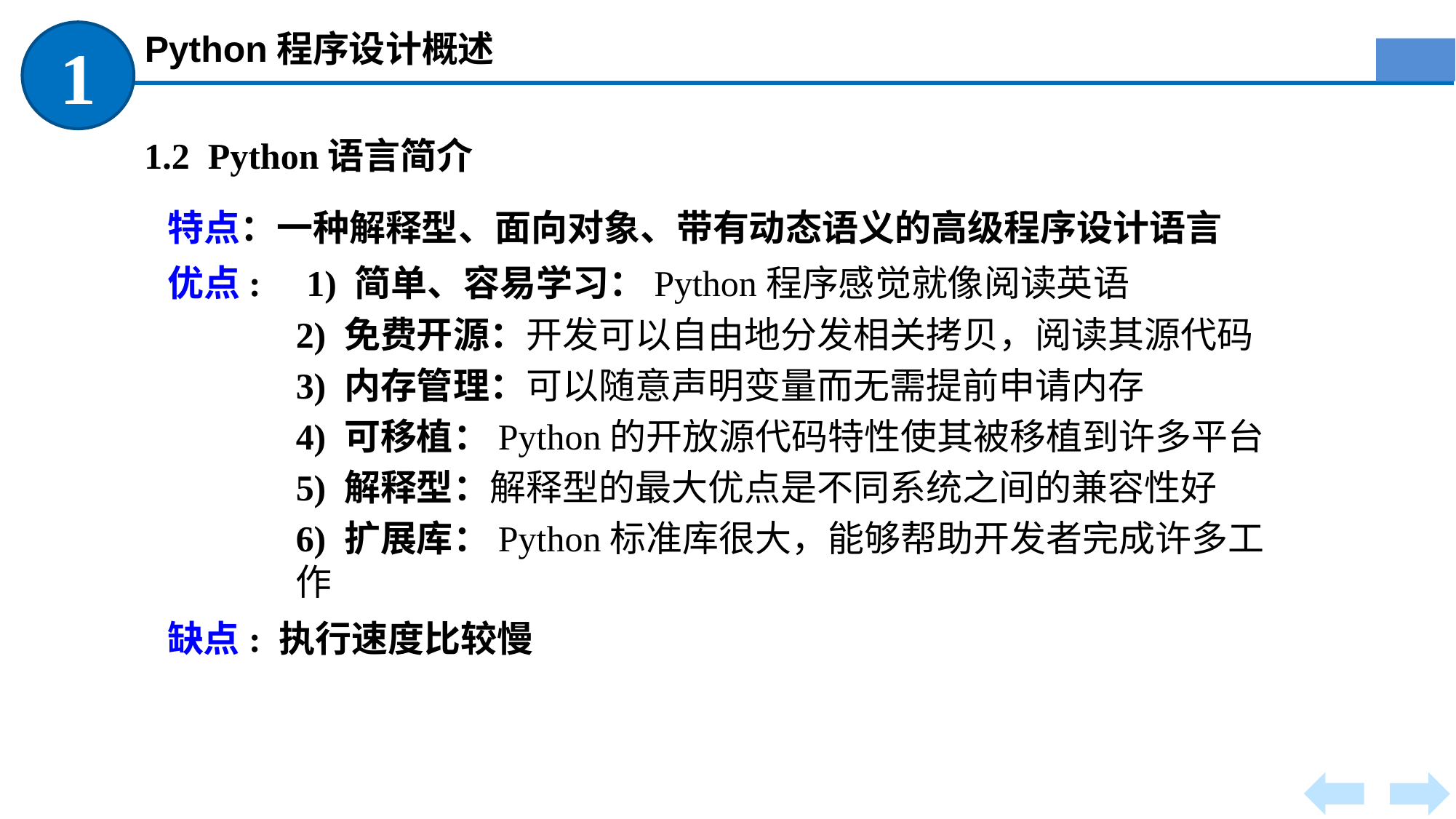

Python程序设计概述
1

1.2  Python语言简介
特点：一种解释型、面向对象、带有动态语义的高级程序设计语言
优点:     1) 简单、容易学习：Python程序感觉就像阅读英语
2) 免费开源：开发可以自由地分发相关拷贝，阅读其源代码
3) 内存管理：可以随意声明变量而无需提前申请内存
4) 可移植：Python的开放源代码特性使其被移植到许多平台
5) 解释型：解释型的最大优点是不同系统之间的兼容性好
6) 扩展库：Python标准库很大，能够帮助开发者完成许多工作
缺点: 执行速度比较慢